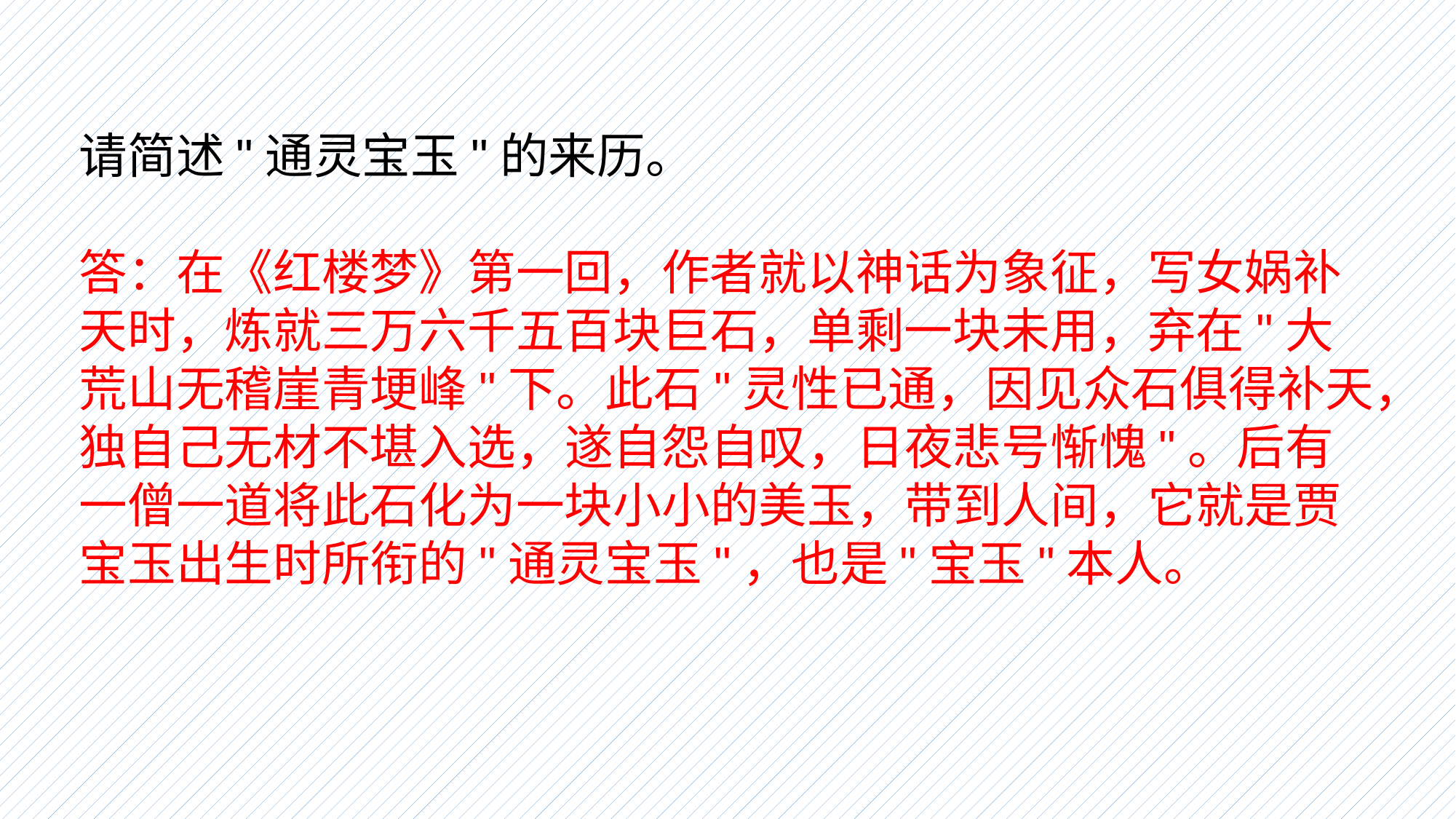

请简述"通灵宝玉"的来历。

答：在《红楼梦》第一回，作者就以神话为象征，写女娲补天时，炼就三万六千五百块巨石，单剩一块未用，弃在"大荒山无稽崖青埂峰"下。此石"灵性已通，因见众石俱得补天，独自己无材不堪入选，遂自怨自叹，日夜悲号惭愧"。后有一僧一道将此石化为一块小小的美玉，带到人间，它就是贾宝玉出生时所衔的"通灵宝玉"，也是"宝玉"本人。